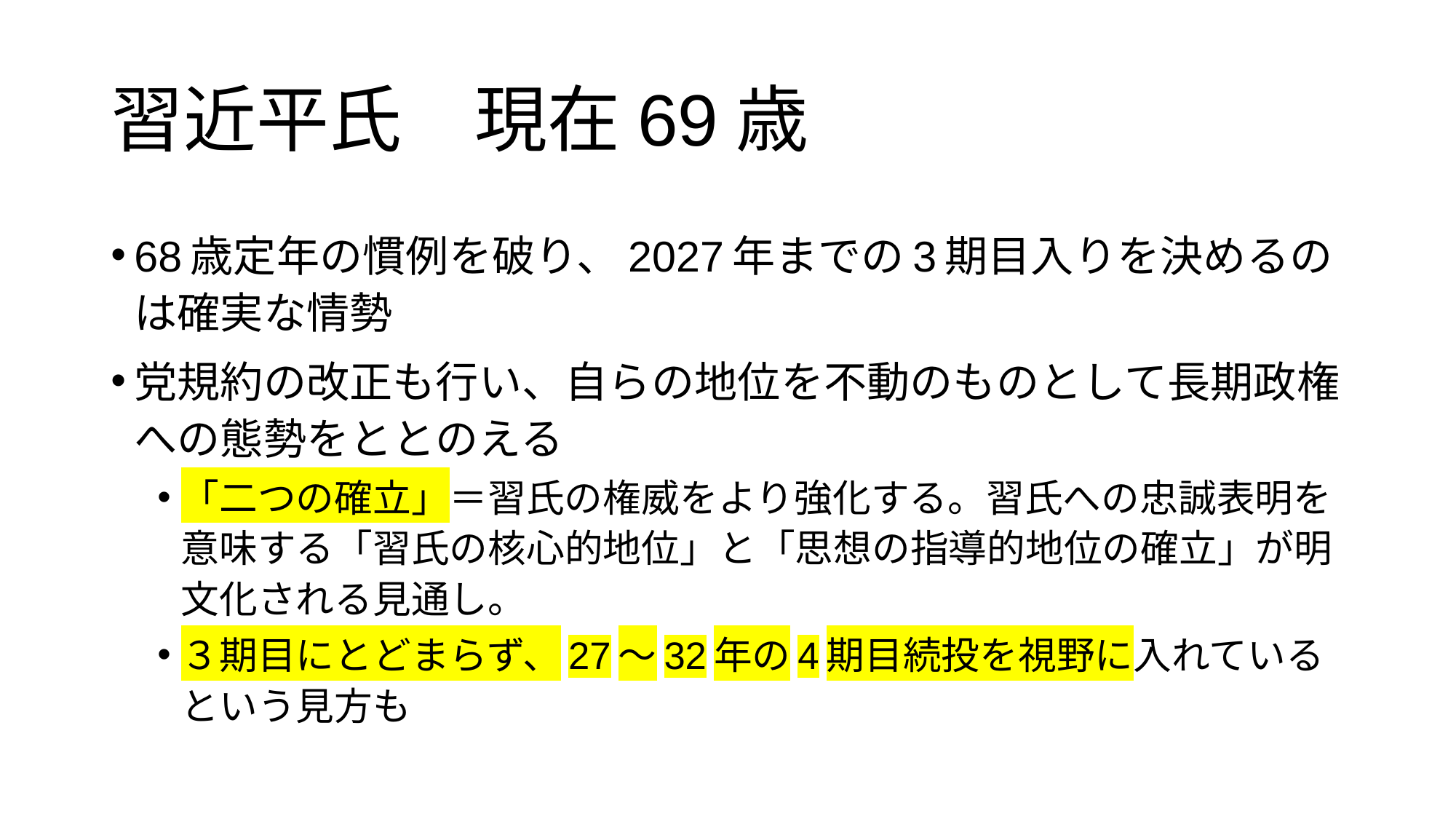

# 習近平氏　現在69歳
68歳定年の慣例を破り、2027年までの3期目入りを決めるのは確実な情勢
党規約の改正も行い、自らの地位を不動のものとして長期政権への態勢をととのえる
「二つの確立」＝習氏の権威をより強化する。習氏への忠誠表明を意味する「習氏の核心的地位」と「思想の指導的地位の確立」が明文化される見通し。
３期目にとどまらず、27～32年の4期目続投を視野に入れているという見方も